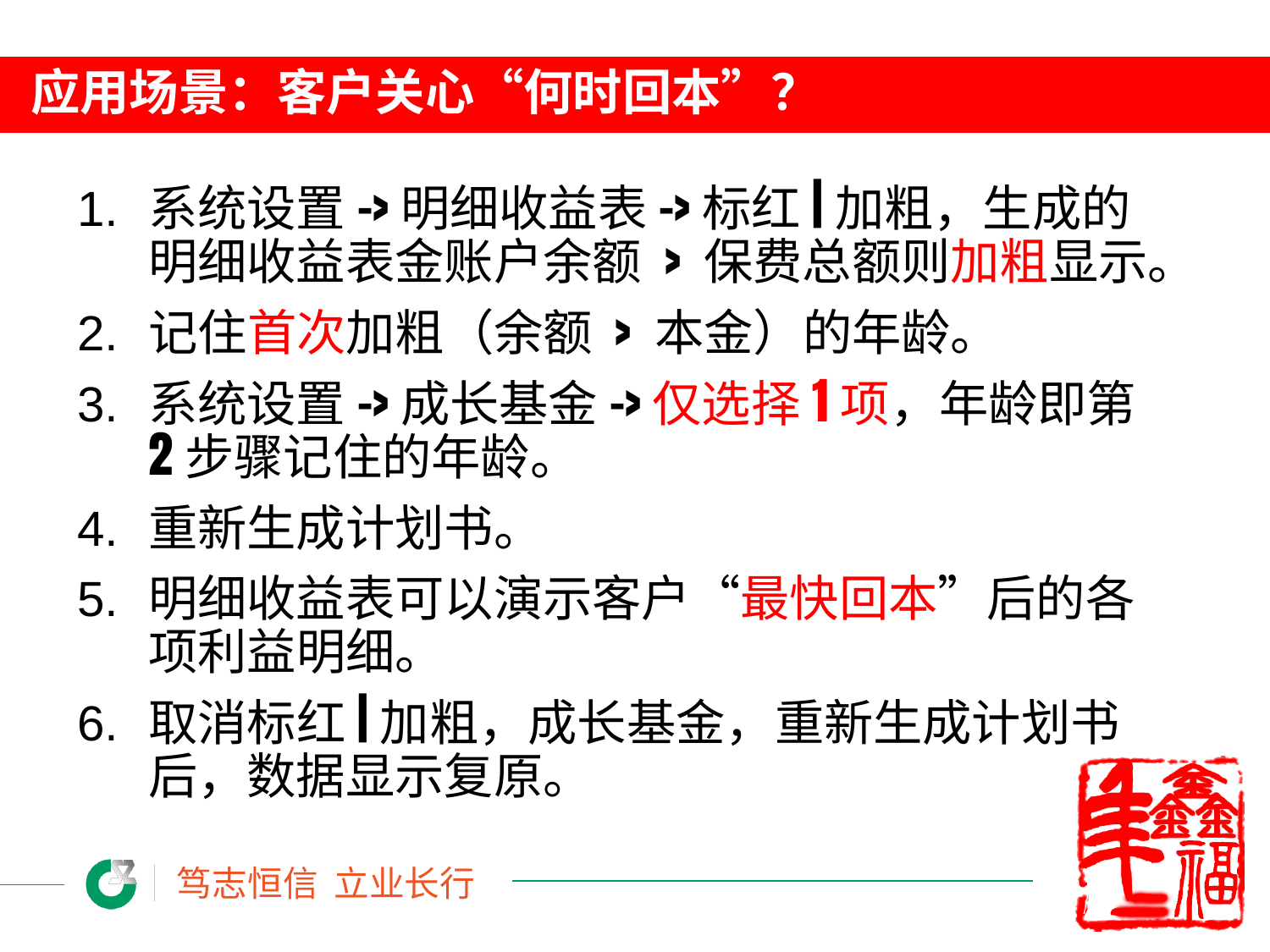

# 应用场景：客户关心“何时回本”？
系统设置->明细收益表->标红|加粗，生成的明细收益表金账户余额 > 保费总额则加粗显示。
记住首次加粗（余额 > 本金）的年龄。
系统设置->成长基金->仅选择1项，年龄即第2步骤记住的年龄。
重新生成计划书。
明细收益表可以演示客户“最快回本”后的各项利益明细。
取消标红|加粗，成长基金，重新生成计划书后，数据显示复原。